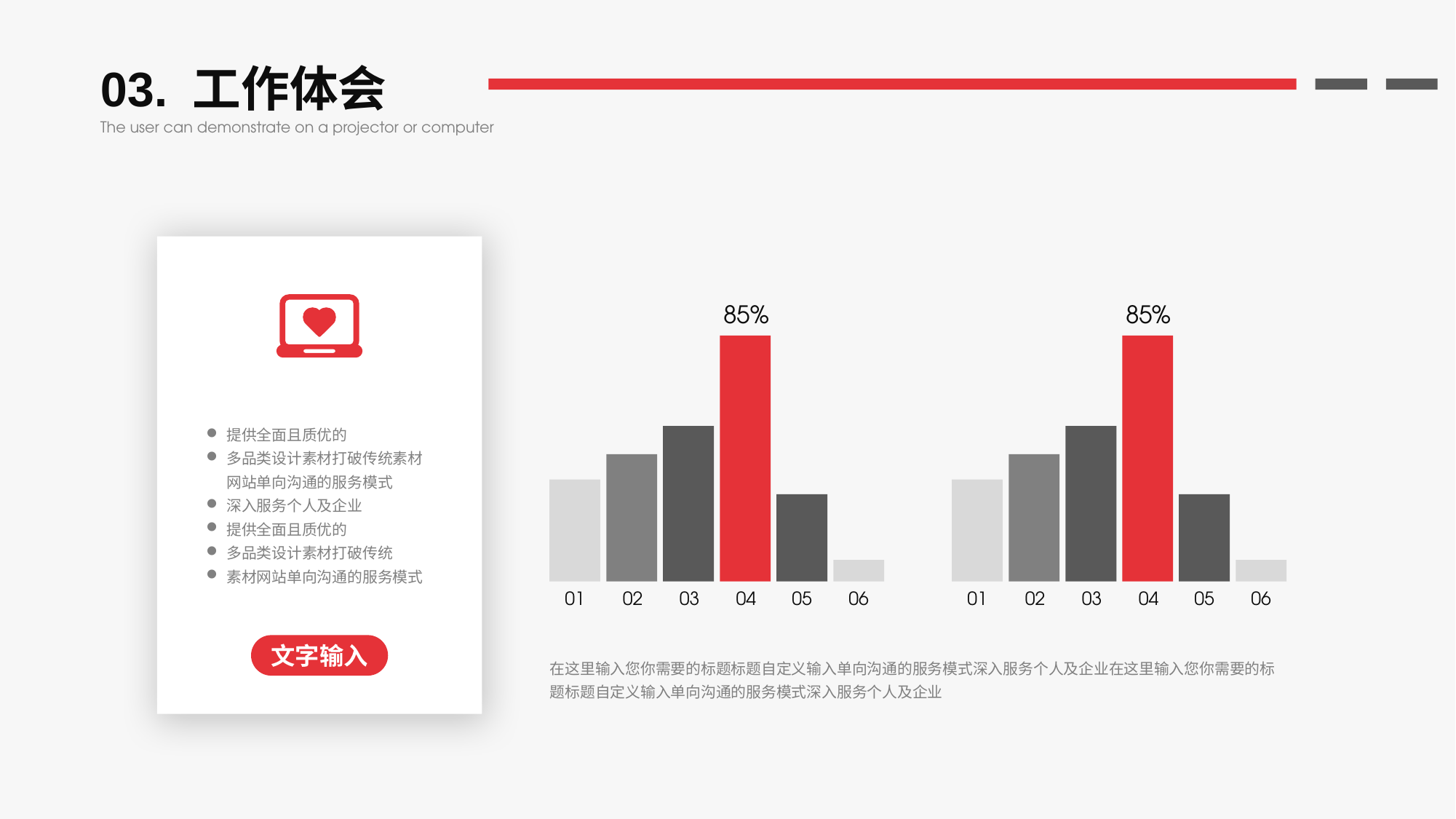

03. 工作体会
The user can demonstrate on a projector or computer

85%

01
02
03
04
05
06
85%

01
02
03
04
05
06

提供全面且质优的
多品类设计素材打破传统素材网站单向沟通的服务模式
深入服务个人及企业
提供全面且质优的
多品类设计素材打破传统
素材网站单向沟通的服务模式

文字输入
在这里输入您你需要的标题标题自定义输入单向沟通的服务模式深入服务个人及企业在这里输入您你需要的标题标题自定义输入单向沟通的服务模式深入服务个人及企业